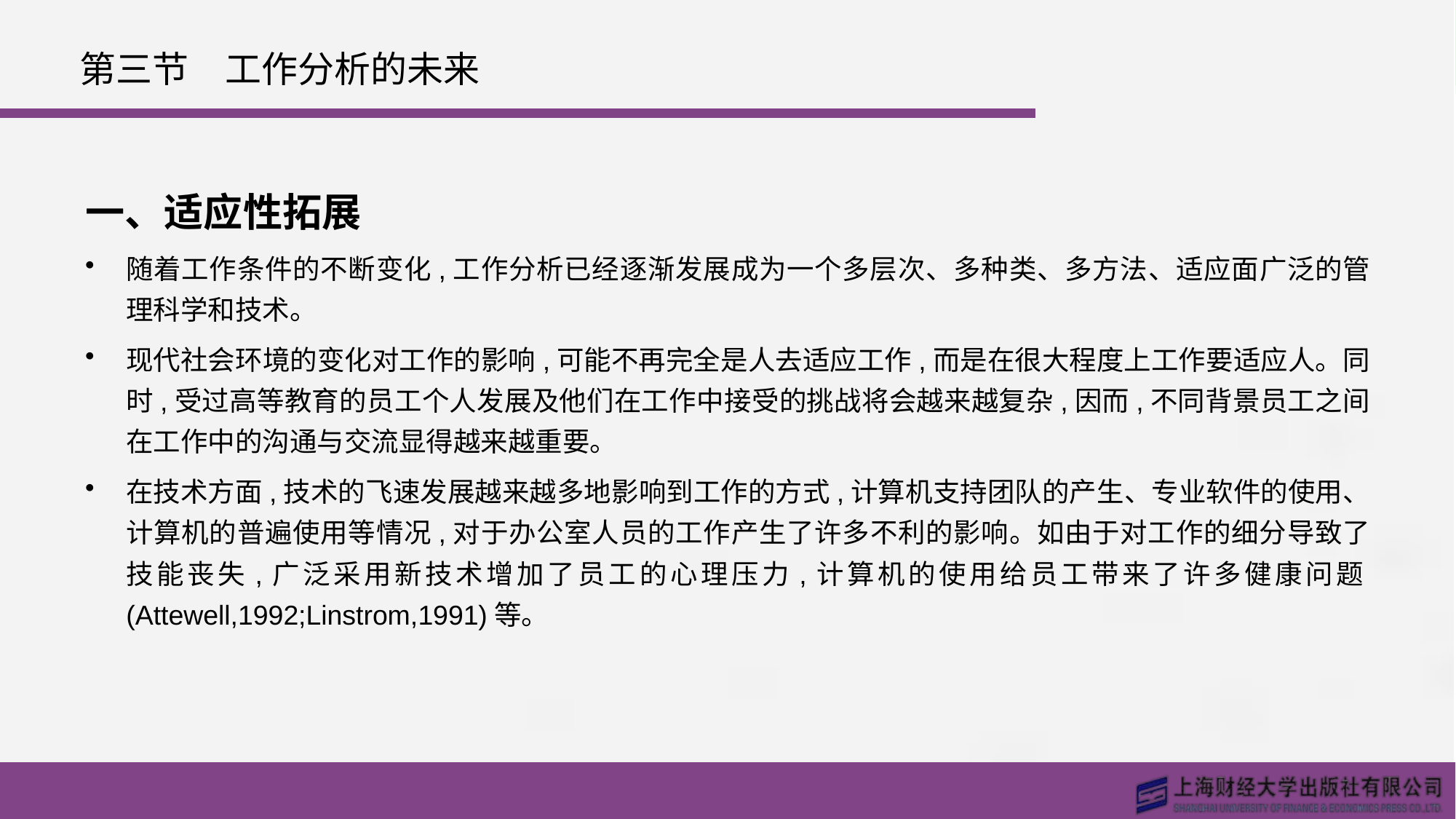

# 第三节　工作分析的未来
一、适应性拓展
随着工作条件的不断变化,工作分析已经逐渐发展成为一个多层次、多种类、多方法、适应面广泛的管理科学和技术。
现代社会环境的变化对工作的影响,可能不再完全是人去适应工作,而是在很大程度上工作要适应人。同时,受过高等教育的员工个人发展及他们在工作中接受的挑战将会越来越复杂,因而,不同背景员工之间在工作中的沟通与交流显得越来越重要。
在技术方面,技术的飞速发展越来越多地影响到工作的方式,计算机支持团队的产生、专业软件的使用、计算机的普遍使用等情况,对于办公室人员的工作产生了许多不利的影响。如由于对工作的细分导致了技能丧失,广泛采用新技术增加了员工的心理压力,计算机的使用给员工带来了许多健康问题(Attewell,1992;Linstrom,1991)等。